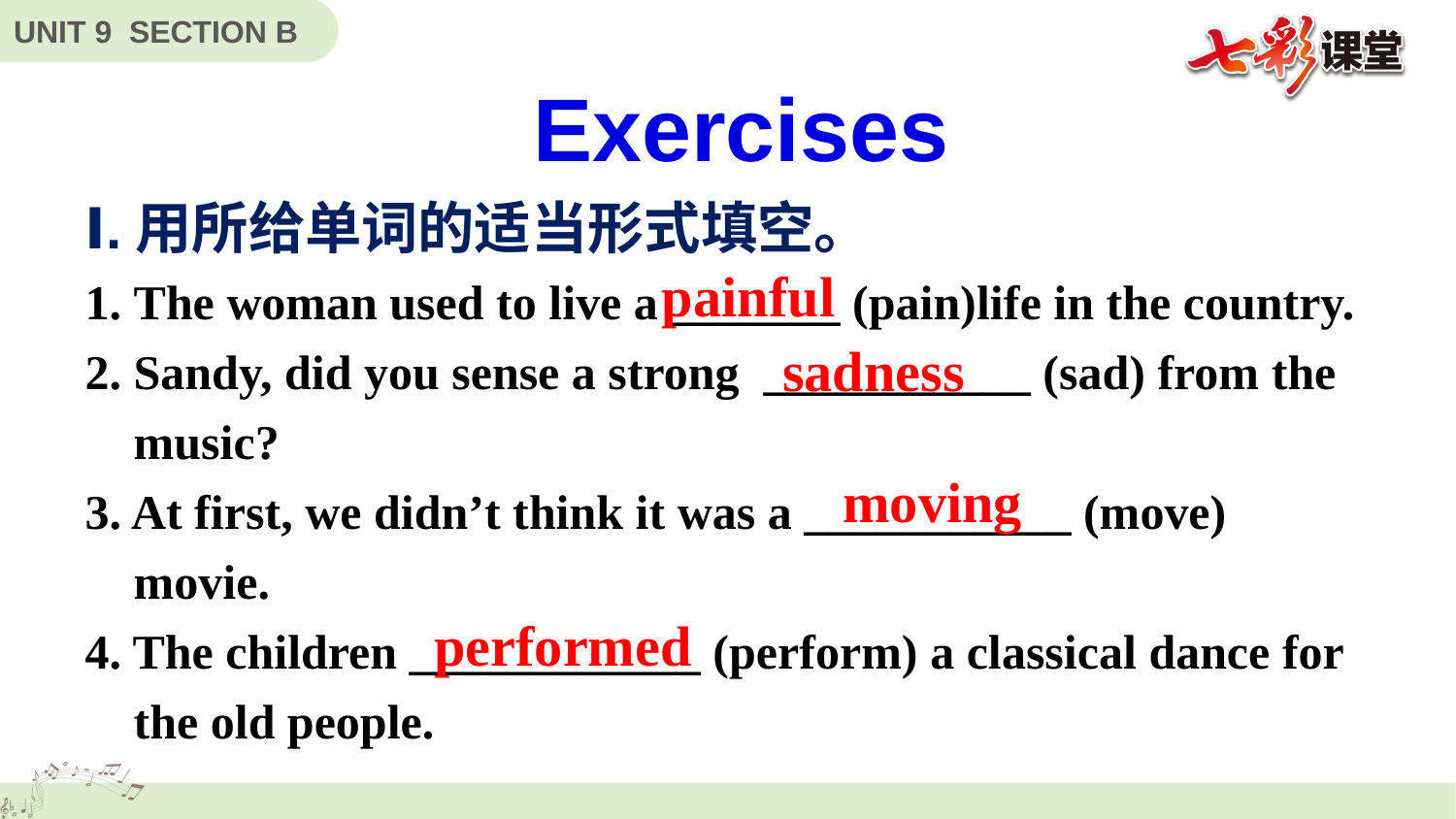

Exercises
Ⅰ.用所给单词的适当形式填空。
1. The woman used to live a _______ (pain)life in the country.
2. Sandy, did you sense a strong  ___________ (sad) from the
    music?
3. At first, we didn’t think it was a ___________ (move)
    movie.
4. The children ____________ (perform) a classical dance for
    the old people.
painful
sadness
moving
performed